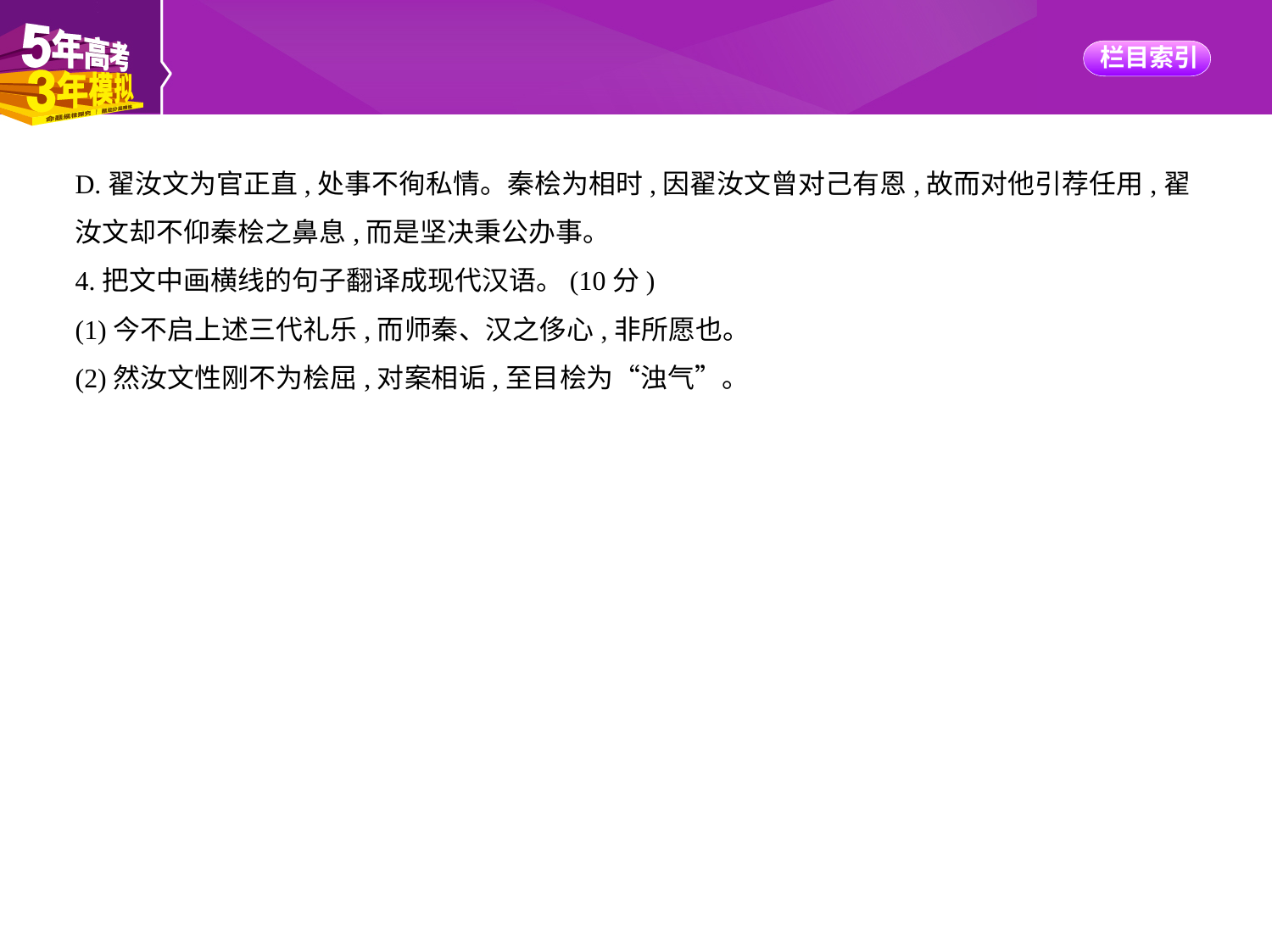

D.翟汝文为官正直,处事不徇私情。秦桧为相时,因翟汝文曾对己有恩,故而对他引荐任用,翟
汝文却不仰秦桧之鼻息,而是坚决秉公办事。
4.把文中画横线的句子翻译成现代汉语。(10分)
(1)今不启上述三代礼乐,而师秦、汉之侈心,非所愿也。
(2)然汝文性刚不为桧屈,对案相诟,至目桧为“浊气”。